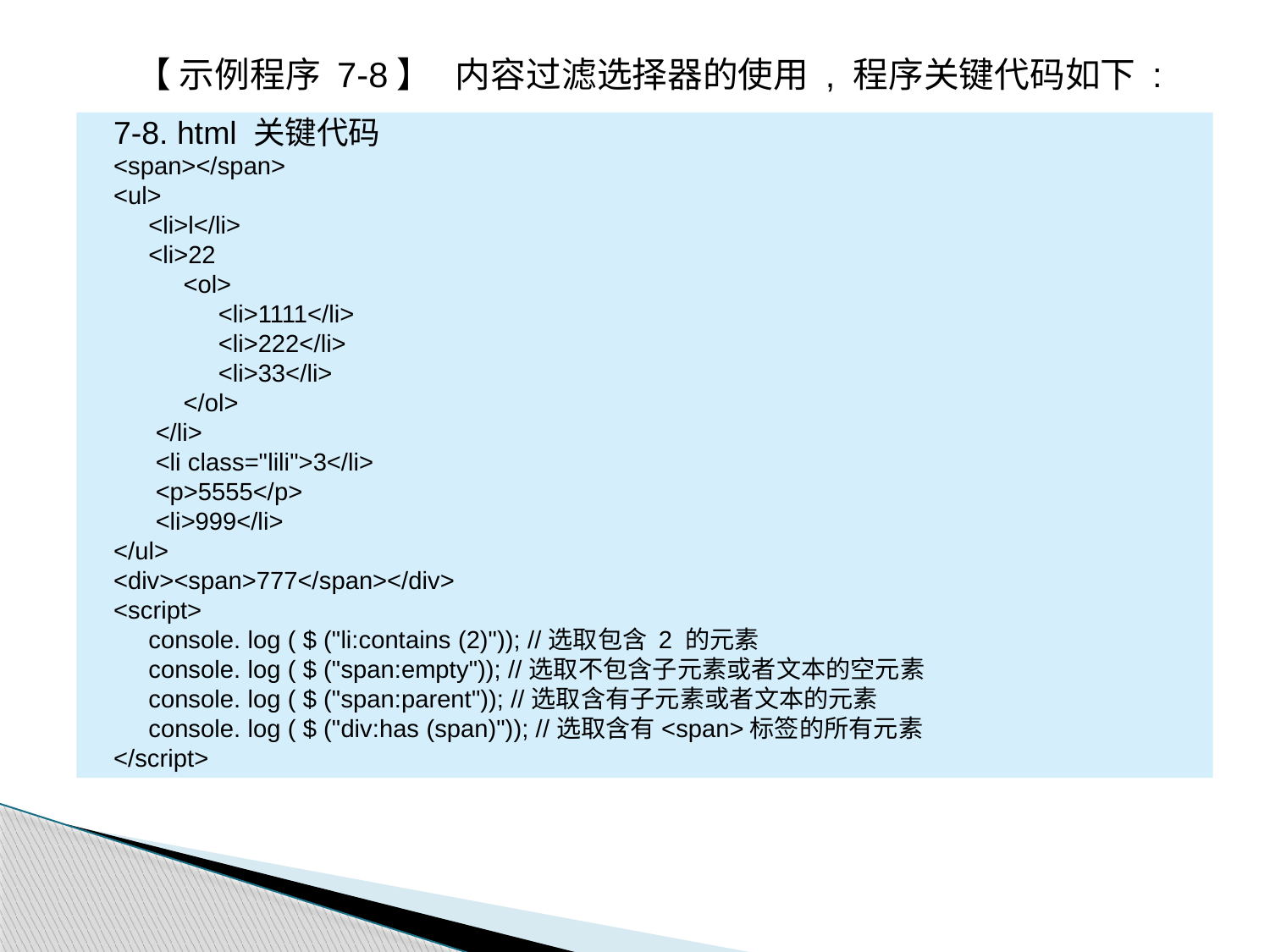

【 示例程序 7-8】   内容过滤选择器的使用 , 程序关键代码如下 :
7-8. html 关键代码
<span></span>
<ul>
     <li>l</li>
     <li>22
          <ol>
               <li>1111</li>
               <li>222</li>
               <li>33</li>
          </ol>
      </li>
      <li class="lili">3</li>
      <p>5555</p>
      <li>999</li>
</ul>
<div><span>777</span></div>
<script>
     console. log ( $ ("li:contains (2)")); //选取包含 2 的元素
     console. log ( $ ("span:empty")); //选取不包含子元素或者文本的空元素
     console. log ( $ ("span:parent")); //选取含有子元素或者文本的元素
     console. log ( $ ("div:has (span)")); //选取含有<span>标签的所有元素
</script>